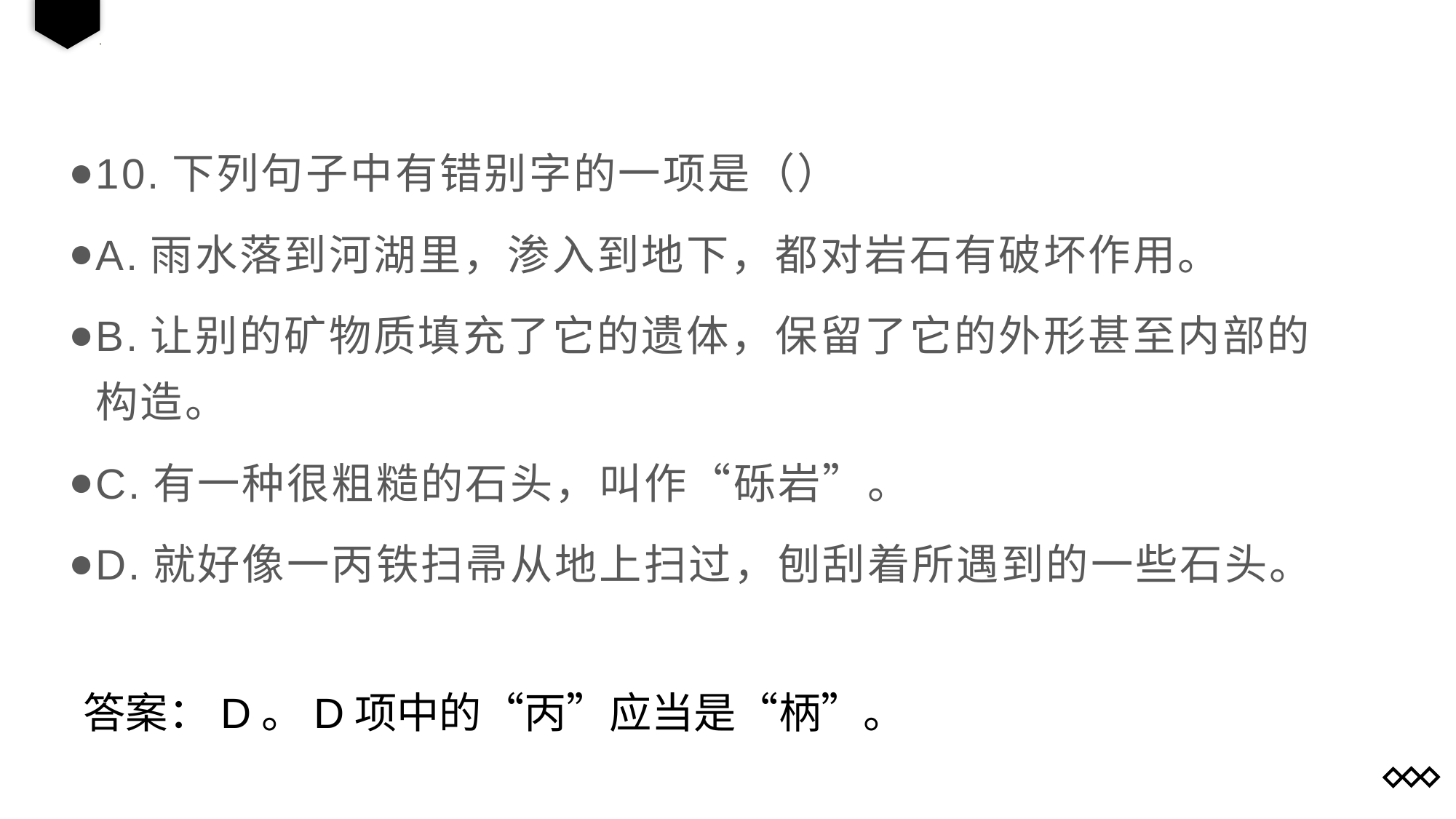

10.下列句子中有错别字的一项是（）
A.雨水落到河湖里，渗入到地下，都对岩石有破坏作用。
B.让别的矿物质填充了它的遗体，保留了它的外形甚至内部的构造。
C.有一种很粗糙的石头，叫作“砾岩”。
D.就好像一丙铁扫帚从地上扫过，刨刮着所遇到的一些石头。

答案：D。D项中的“丙”应当是“柄”。